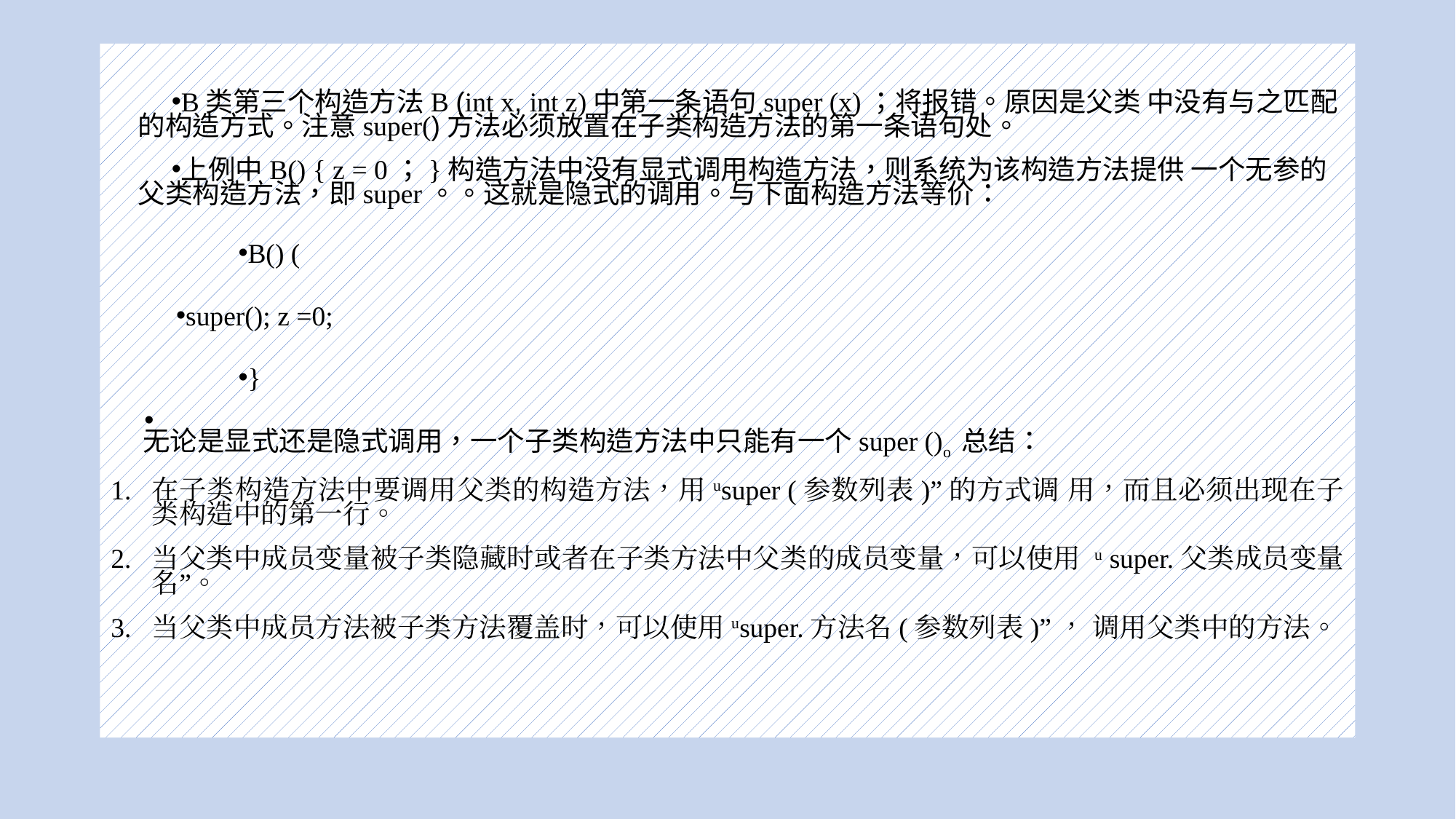

#

B类第三个构造方法B (int x, int z)中第一条语句super (x)；将报错。原因是父类 中没有与之匹配的构造方式。注意super()方法必须放置在子类构造方法的第一条语句处。
上例中B() { z = 0；}构造方法中没有显式调用构造方法，则系统为该构造方法提供 一个无参的父类构造方法，即super。。这就是隐式的调用。与下面构造方法等价：
B() (
super(); z =0;
}
无论是显式还是隐式调用，一个子类构造方法中只能有一个super ()o 总结：
在子类构造方法中要调用父类的构造方法，用usuper (参数列表)”的方式调 用，而且必须出现在子类构造中的第一行。
当父类中成员变量被子类隐藏时或者在子类方法中父类的成员变量，可以使用 u super.父类成员变量名”。
当父类中成员方法被子类方法覆盖时，可以使用usuper.方法名(参数列表)”， 调用父类中的方法。